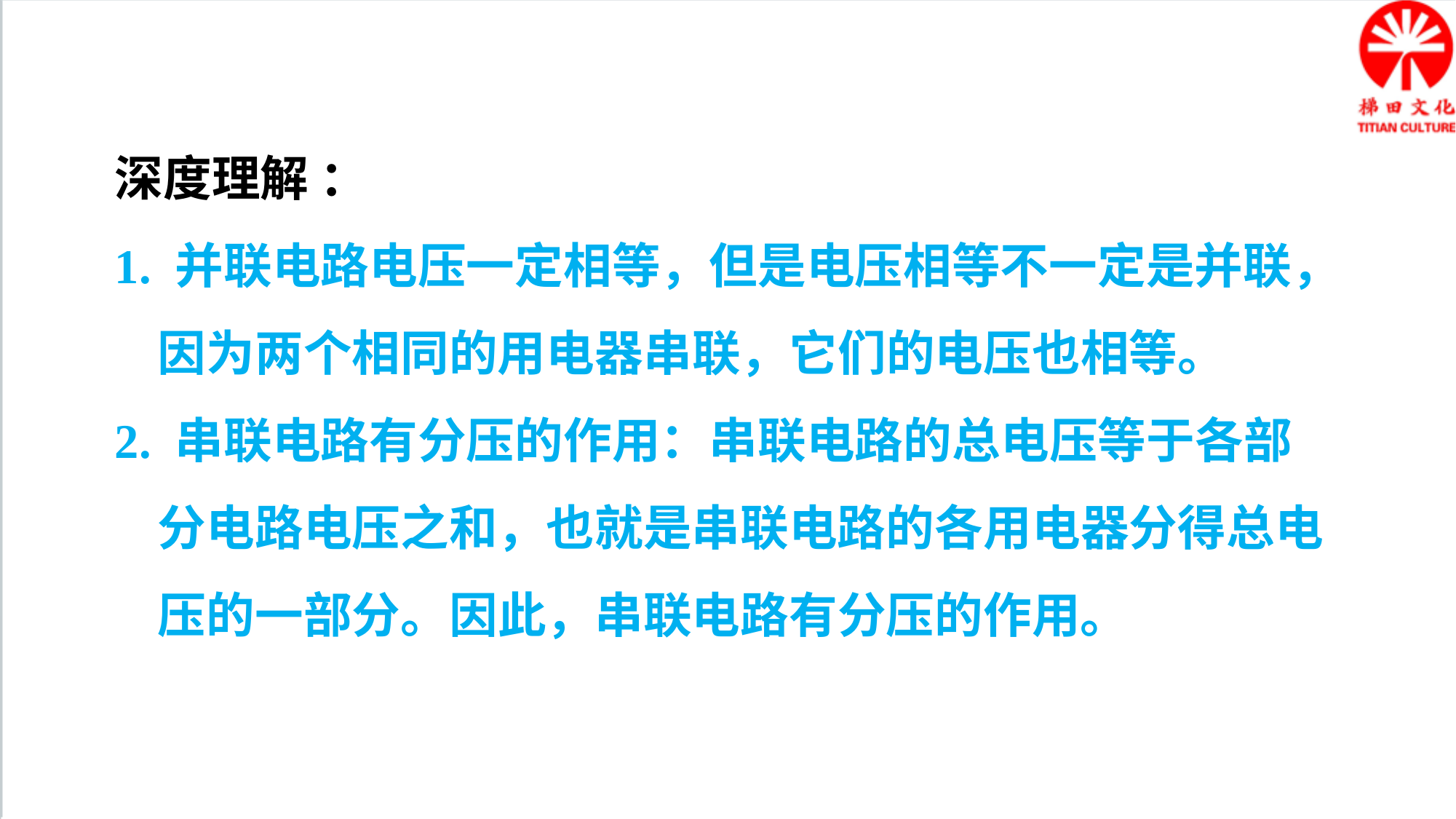

深度理解 ：
1. 并联电路电压一定相等，但是电压相等不一定是并联，因为两个相同的用电器串联，它们的电压也相等。
2. 串联电路有分压的作用：串联电路的总电压等于各部分电路电压之和，也就是串联电路的各用电器分得总电压的一部分。因此，串联电路有分压的作用。